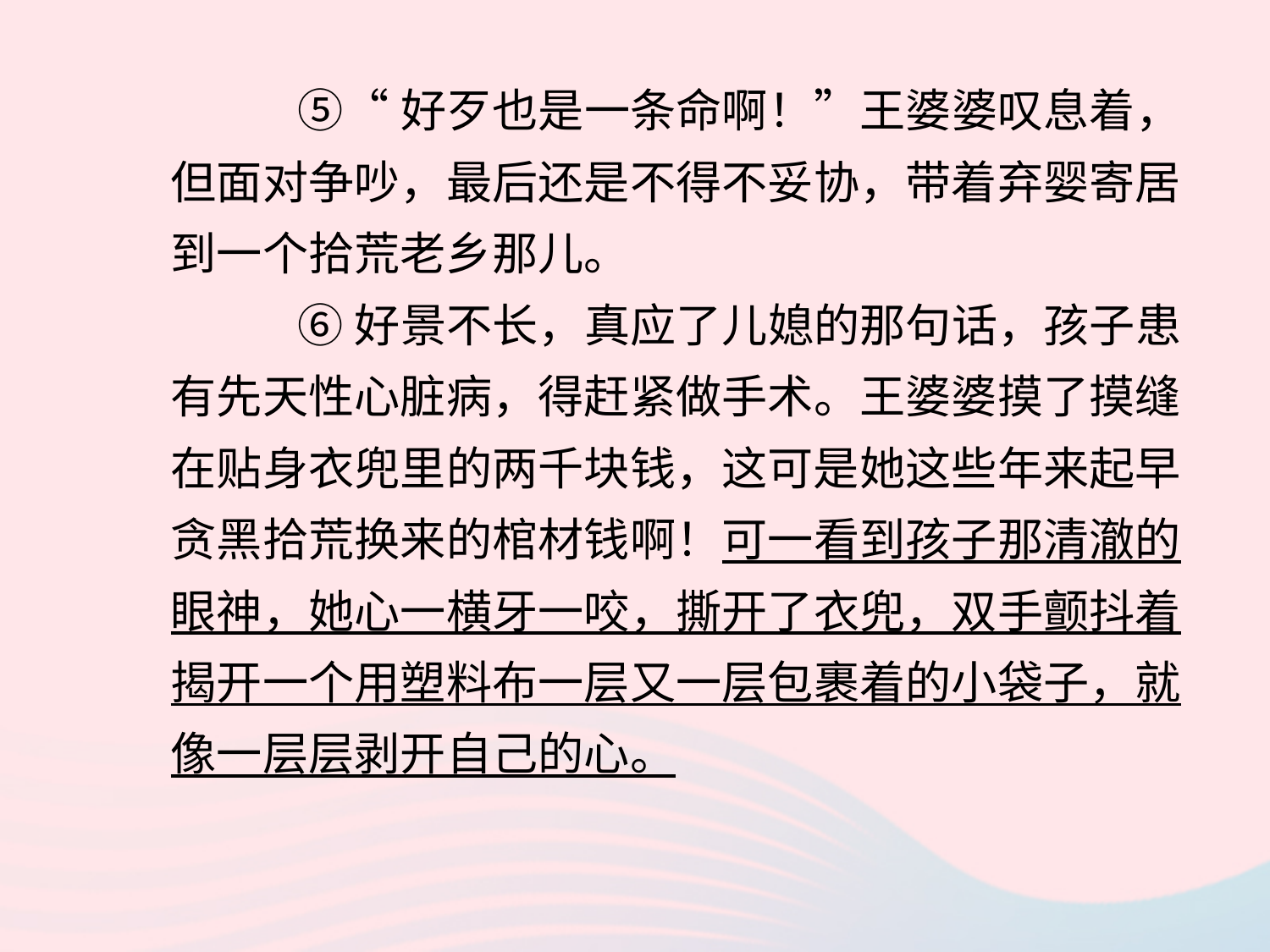

⑤“好歹也是一条命啊！”王婆婆叹息着，但面对争吵，最后还是不得不妥协，带着弃婴寄居到一个拾荒老乡那儿。
	⑥好景不长，真应了儿媳的那句话，孩子患有先天性心脏病，得赶紧做手术。王婆婆摸了摸缝在贴身衣兜里的两千块钱，这可是她这些年来起早贪黑拾荒换来的棺材钱啊！可一看到孩子那清澈的眼神，她心一横牙一咬，撕开了衣兜，双手颤抖着揭开一个用塑料布一层又一层包裹着的小袋子，就像一层层剥开自己的心。